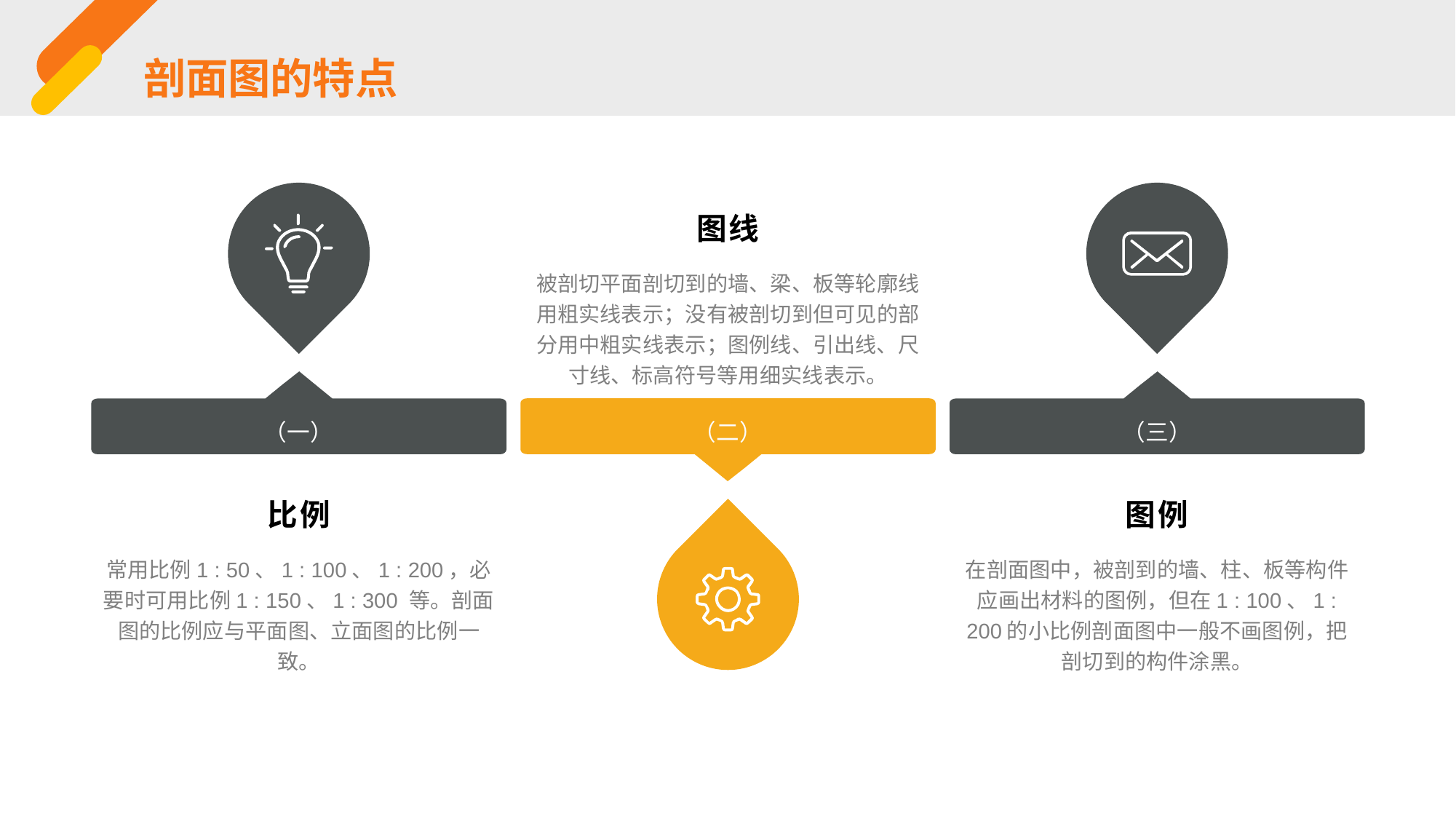

剖面图的特点

图线

被剖切平面剖切到的墙、梁、板等轮廓线用粗实线表示；没有被剖切到但可见的部分用中粗实线表示；图例线、引出线、尺寸线、标高符号等用细实线表示。

（一）
（二）
（三）
比例
图例

常用比例1 : 50、1 : 100、1 : 200，必要时可用比例1 : 150、1 : 300 等。剖面图的比例应与平面图、立面图的比例一致。
在剖面图中，被剖到的墙、柱、板等构件应画出材料的图例，但在1 : 100、1 : 200的小比例剖面图中一般不画图例，把剖切到的构件涂黑。